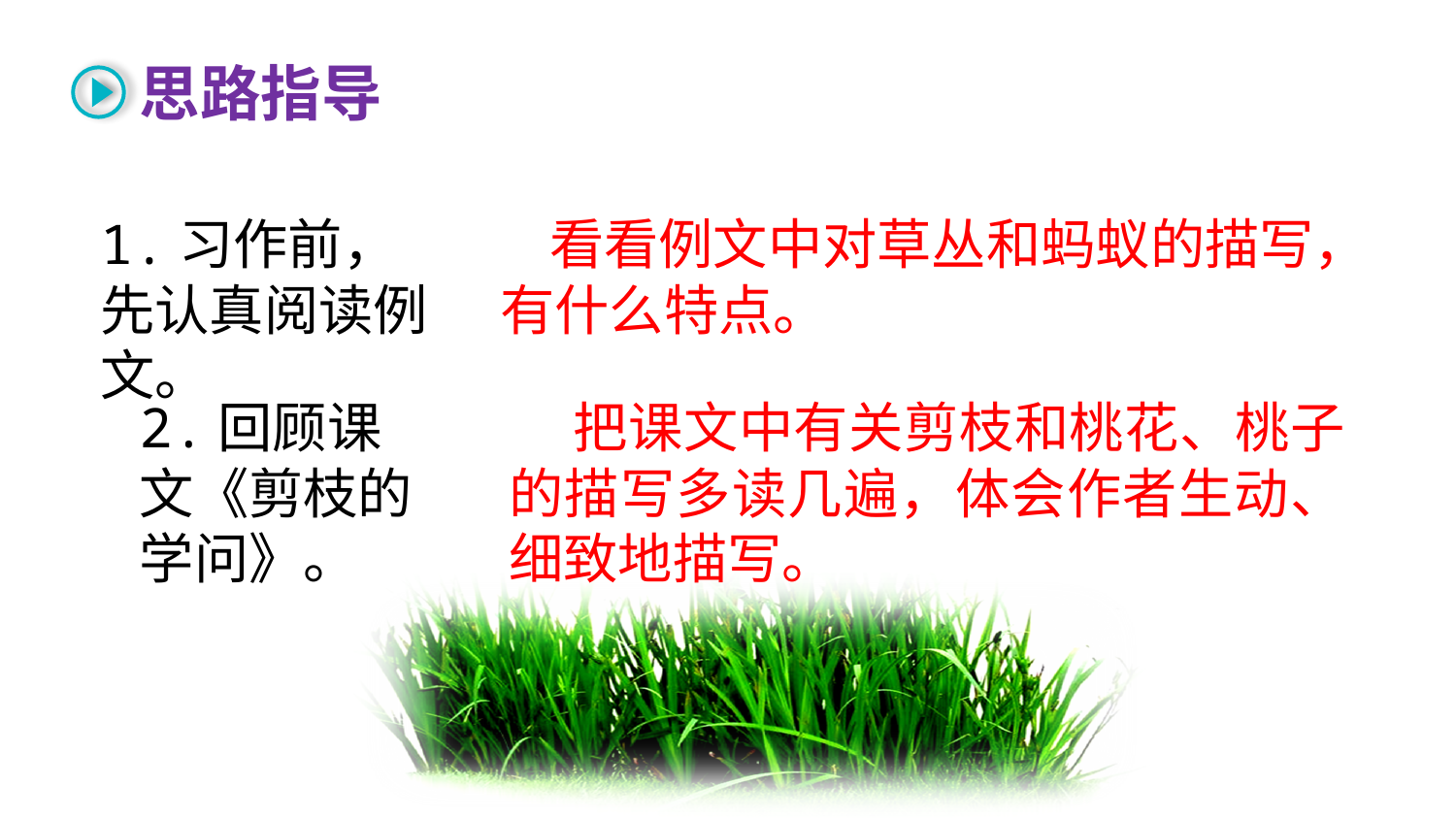

思路指导

1.习作前，先认真阅读例文。
   看看例文中对草丛和蚂蚁的描写，
有什么特点。

2.回顾课文《剪枝的学问》。
    把课文中有关剪枝和桃花、桃子的描写多读几遍，体会作者生动、细致地描写。